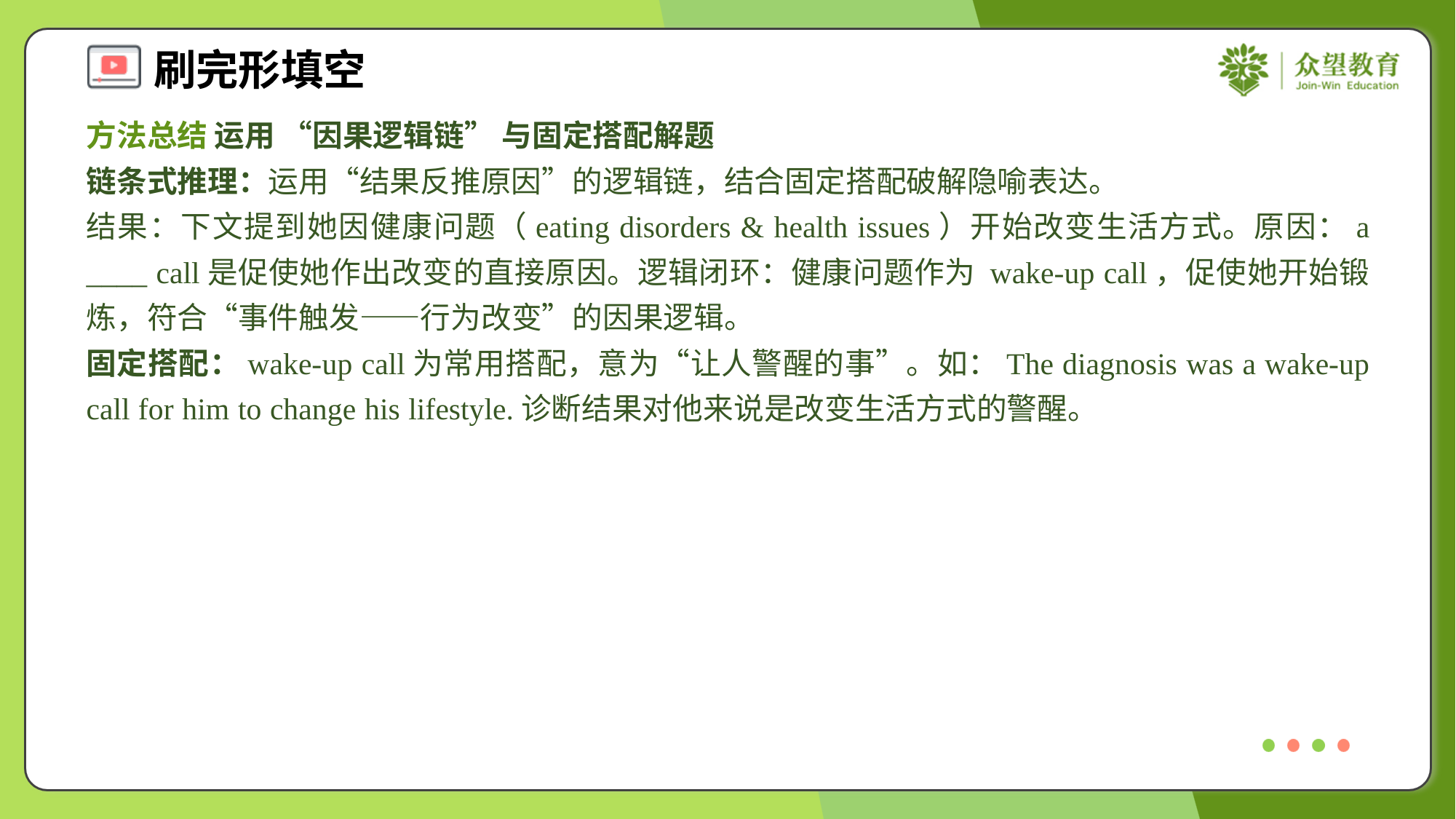

方法总结 运用 “因果逻辑链” 与固定搭配解题
链条式推理：运用“结果反推原因”的逻辑链，结合固定搭配破解隐喻表达。
结果：下文提到她因健康问题（eating disorders & health issues）开始改变生活方式。原因：a ____ call是促使她作出改变的直接原因。逻辑闭环：健康问题作为 wake-up call，促使她开始锻炼，符合“事件触发——行为改变”的因果逻辑。
固定搭配：wake-up call为常用搭配，意为“让人警醒的事”。如：The diagnosis was a wake-up call for him to change his lifestyle.诊断结果对他来说是改变生活方式的警醒。